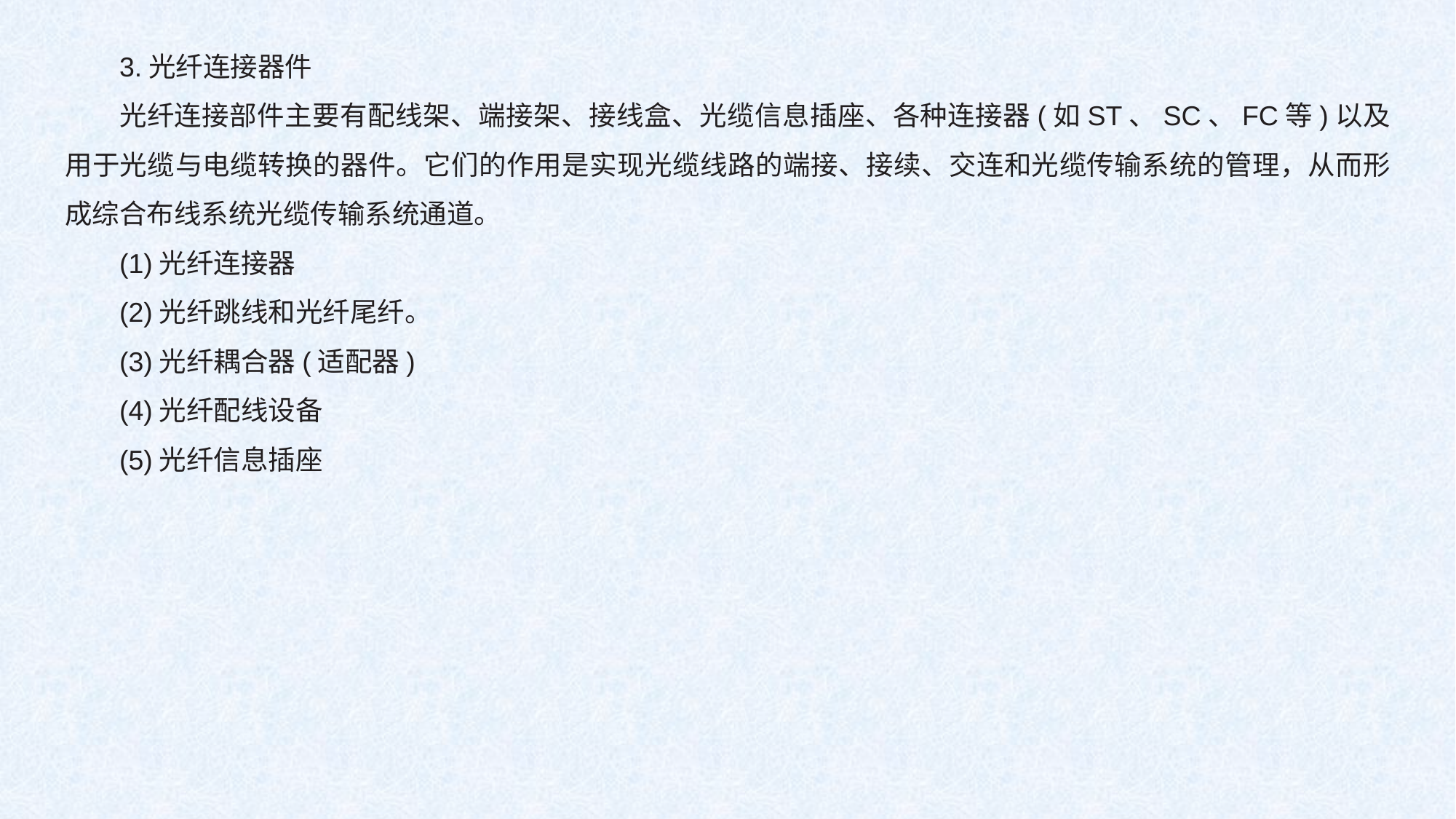

3.光纤连接器件
光纤连接部件主要有配线架、端接架、接线盒、光缆信息插座、各种连接器(如ST、SC、FC等)以及用于光缆与电缆转换的器件。它们的作用是实现光缆线路的端接、接续、交连和光缆传输系统的管理，从而形成综合布线系统光缆传输系统通道。
(1)光纤连接器
(2)光纤跳线和光纤尾纤。
(3)光纤耦合器(适配器)
(4)光纤配线设备
(5)光纤信息插座